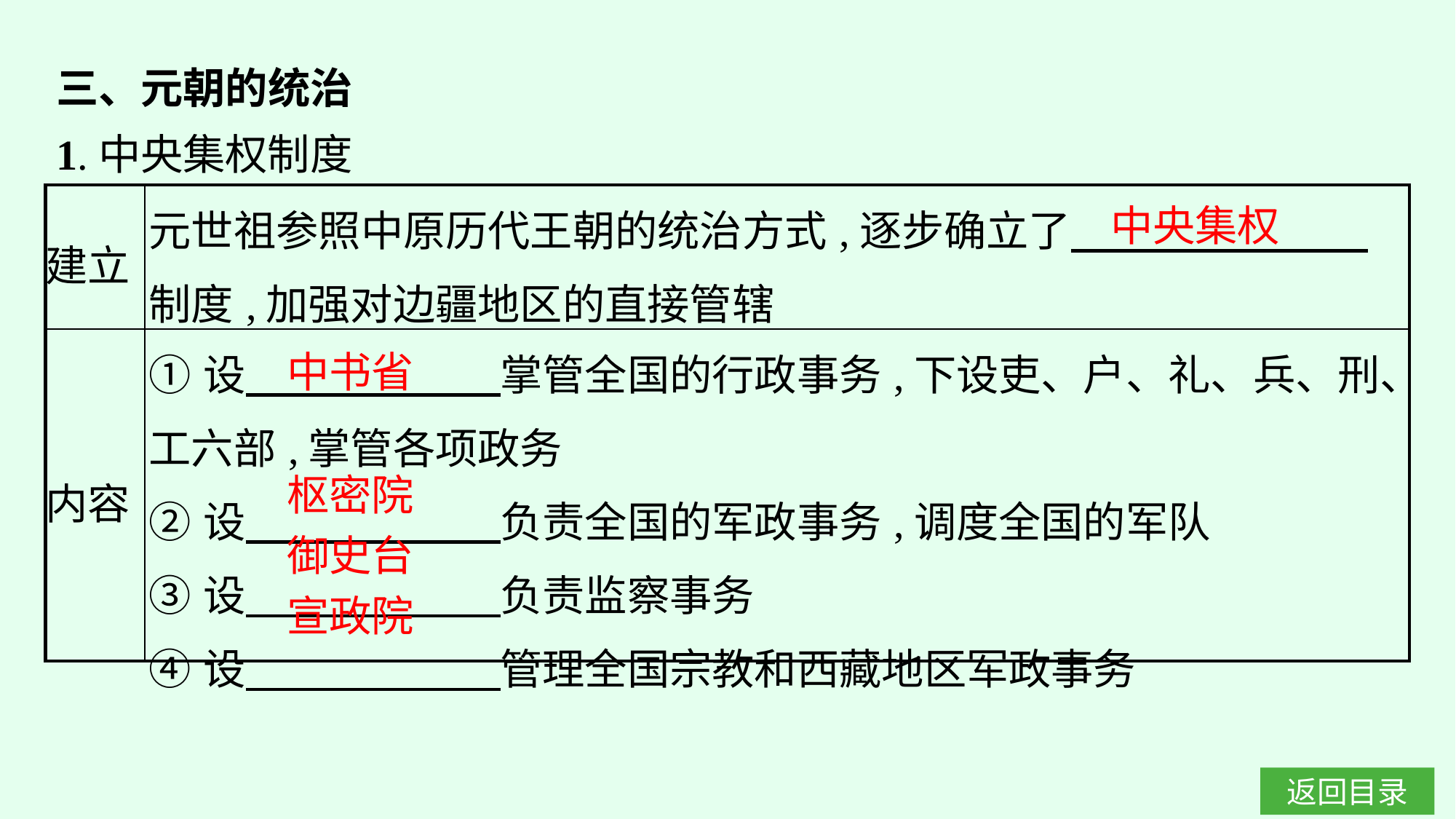

三、元朝的统治
1.中央集权制度
| 建立 | 元世祖参照中原历代王朝的统治方式,逐步确立了　　　　　　　制度,加强对边疆地区的直接管辖 |
| --- | --- |
| 内容 | ①设　　　　　　掌管全国的行政事务,下设吏、户、礼、兵、刑、工六部,掌管各项政务  ②设　　　　　　负责全国的军政事务,调度全国的军队  ③设　　　　　　负责监察事务  ④设　　　　　　管理全国宗教和西藏地区军政事务 |
中央集权
中书省
枢密院
御史台
宣政院